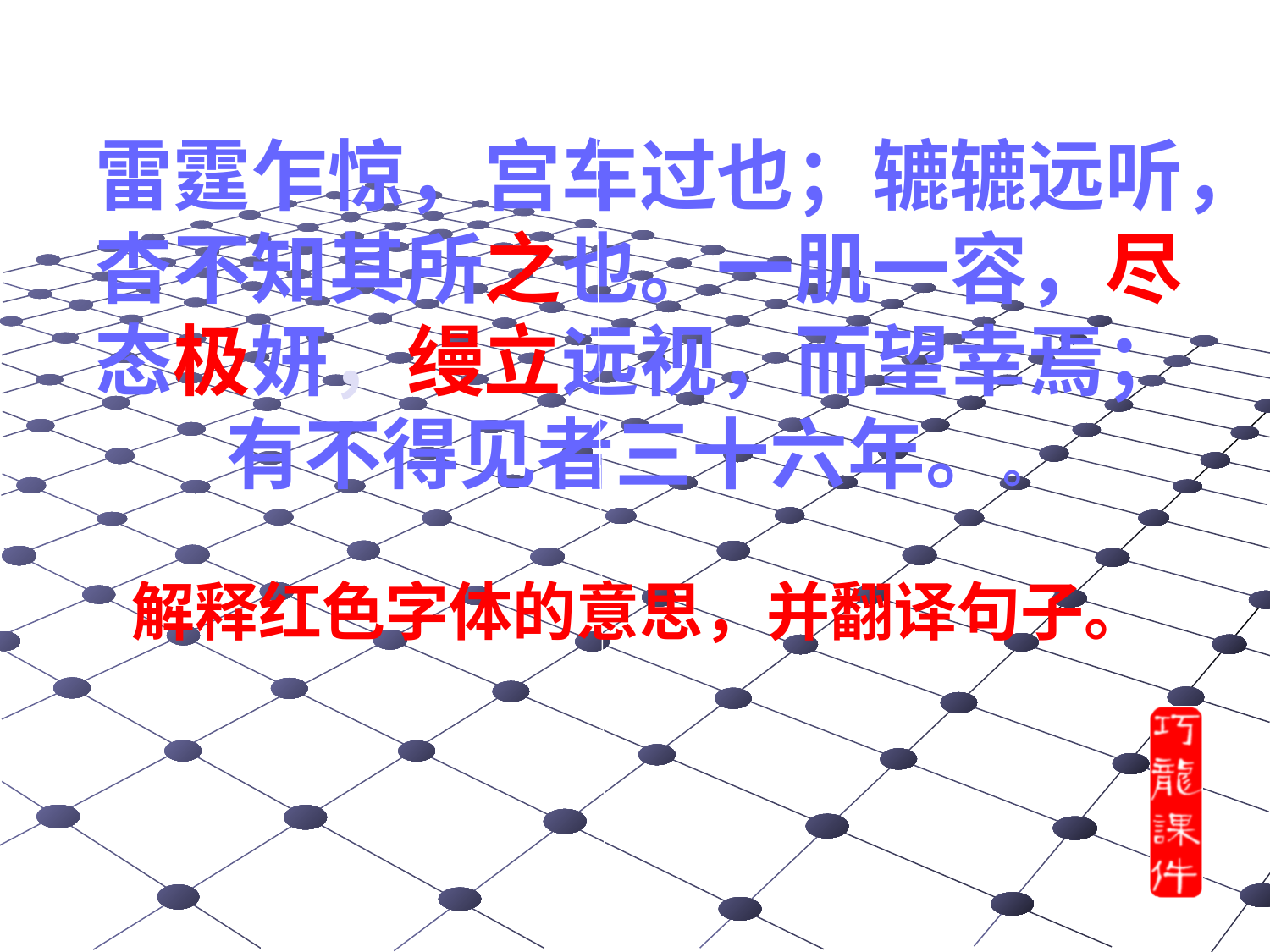

# 雷霆乍惊，宫车过也；辘辘远听，杳不知其所之也。一肌一容，尽态极妍，缦立远视，而望幸焉；有不得见者三十六年。。
解释红色字体的意思，并翻译句子。